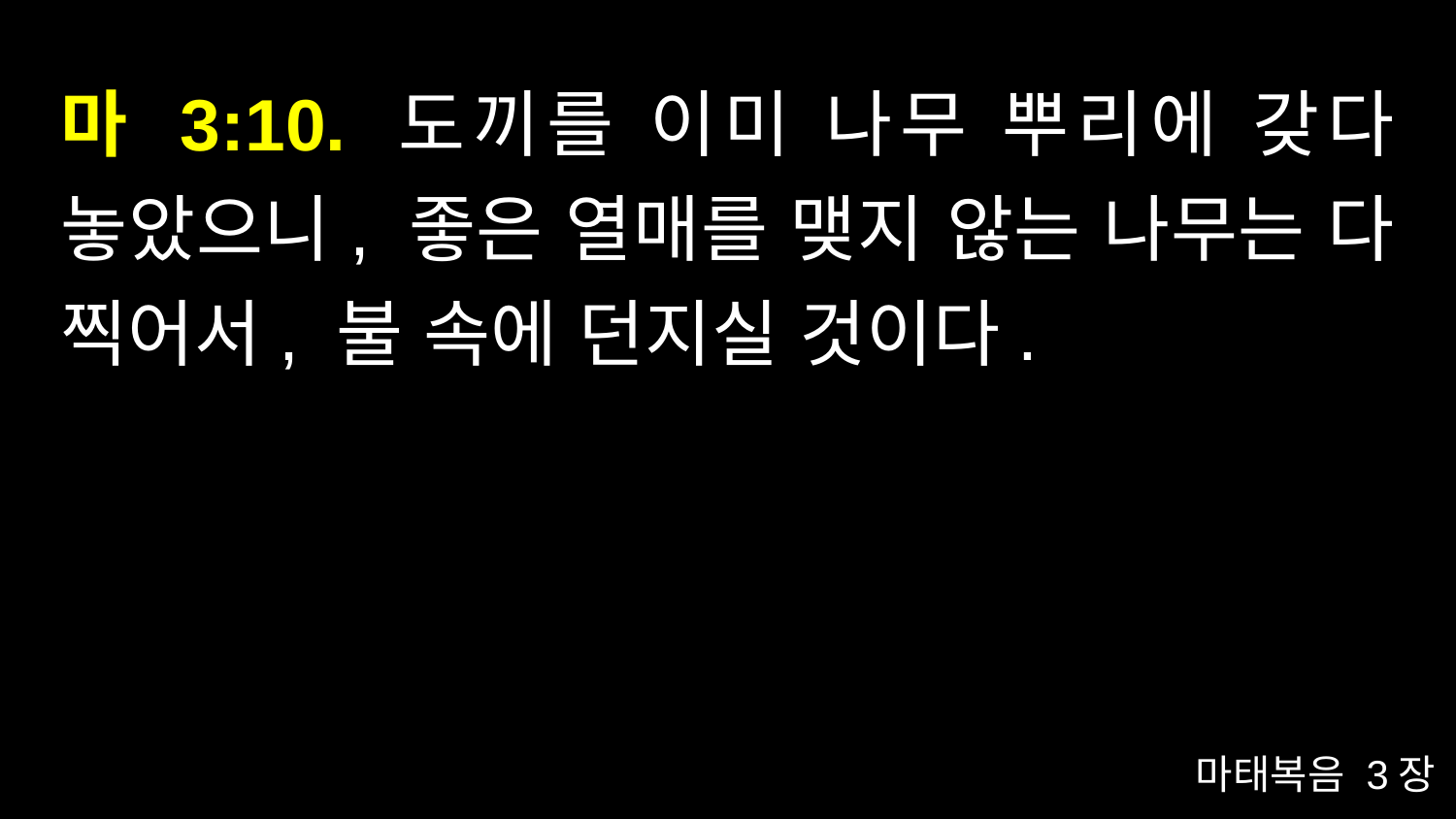

# 마 3:10. 도끼를 이미 나무 뿌리에 갖다 놓았으니, 좋은 열매를 맺지 않는 나무는 다 찍어서, 불 속에 던지실 것이다.
마태복음 3장